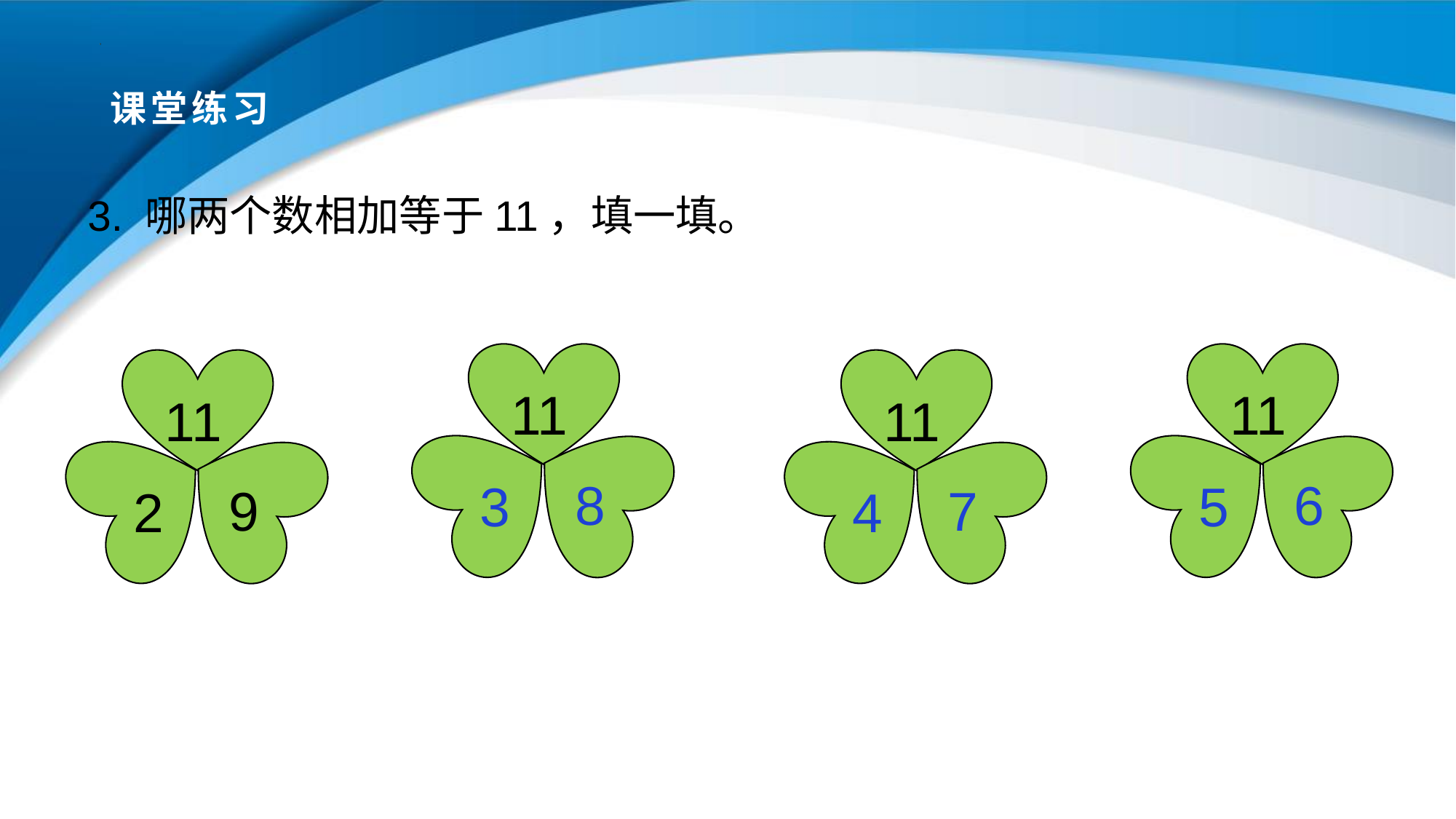

# 课堂练习
3. 哪两个数相加等于11，填一填。

11

11

11

11
8
6

3
5
9
7

2
4